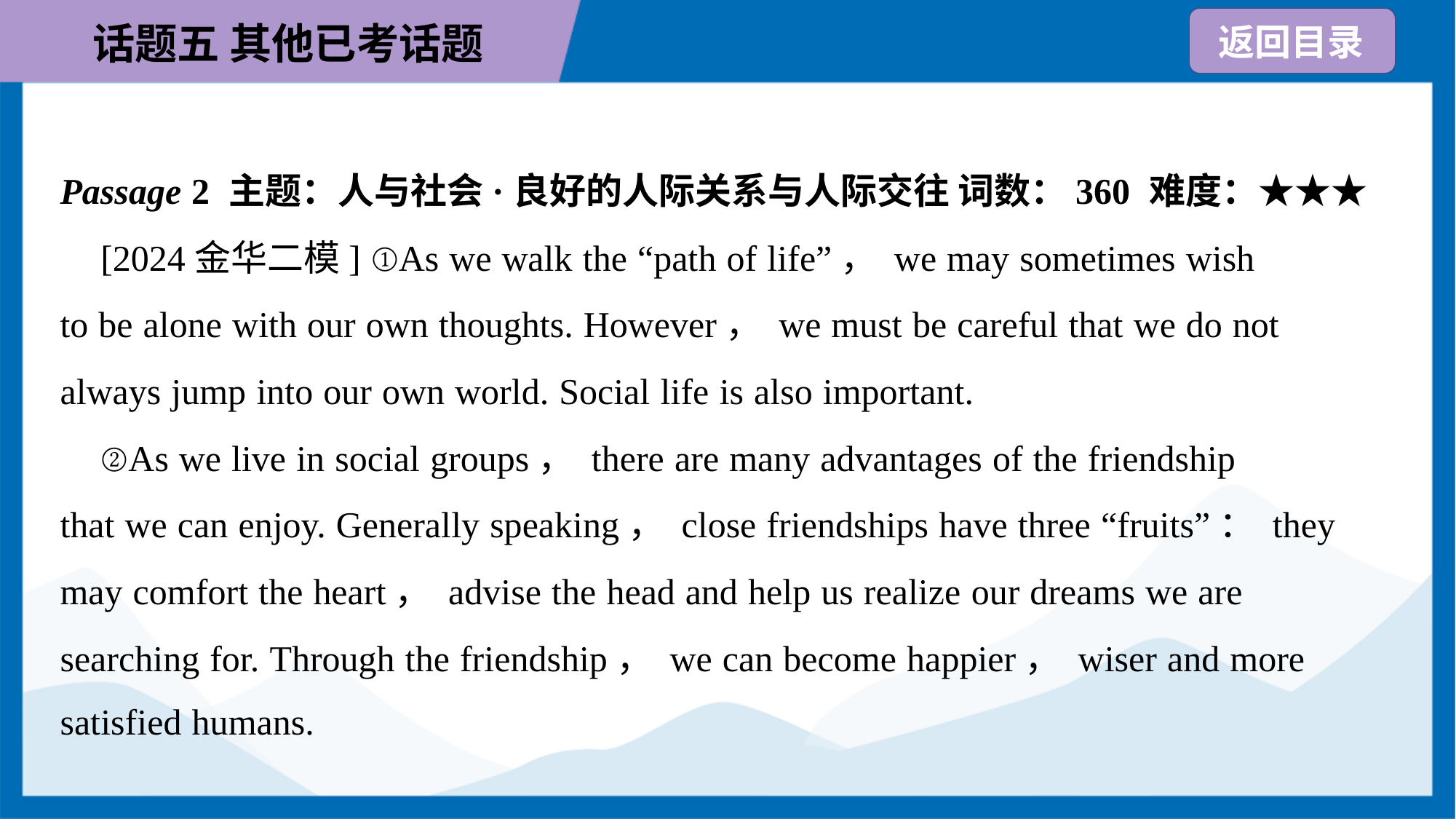

Passage 2 主题：人与社会·良好的人际关系与人际交往 词数：360 难度：★★★
    [2024金华二模] ①As we walk the “path of life”， we may sometimes wish
to be alone with our own thoughts. However， we must be careful that we do not
always jump into our own world. Social life is also important.
    ②As we live in social groups， there are many advantages of the friendship
that we can enjoy. Generally speaking， close friendships have three “fruits”： they
may comfort the heart， advise the head and help us realize our dreams we are
searching for. Through the friendship， we can become happier， wiser and more
satisfied humans.